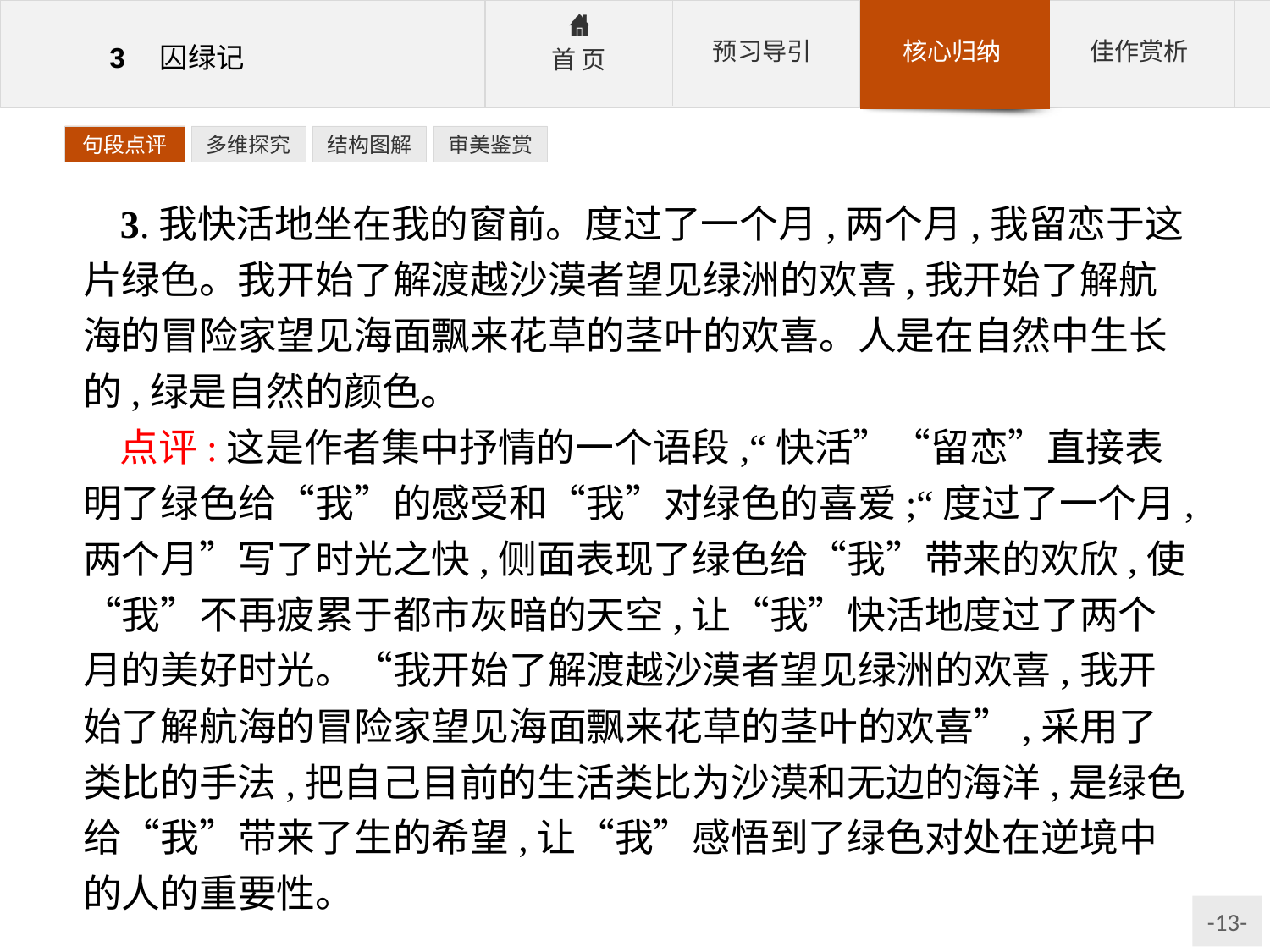

句段点评
多维探究
结构图解
审美鉴赏
3.我快活地坐在我的窗前。度过了一个月,两个月,我留恋于这片绿色。我开始了解渡越沙漠者望见绿洲的欢喜,我开始了解航海的冒险家望见海面飘来花草的茎叶的欢喜。人是在自然中生长的,绿是自然的颜色。
点评:这是作者集中抒情的一个语段,“快活”“留恋”直接表明了绿色给“我”的感受和“我”对绿色的喜爱;“度过了一个月,两个月”写了时光之快,侧面表现了绿色给“我”带来的欢欣,使“我”不再疲累于都市灰暗的天空,让“我”快活地度过了两个月的美好时光。“我开始了解渡越沙漠者望见绿洲的欢喜,我开始了解航海的冒险家望见海面飘来花草的茎叶的欢喜”,采用了类比的手法,把自己目前的生活类比为沙漠和无边的海洋,是绿色给“我”带来了生的希望,让“我”感悟到了绿色对处在逆境中的人的重要性。